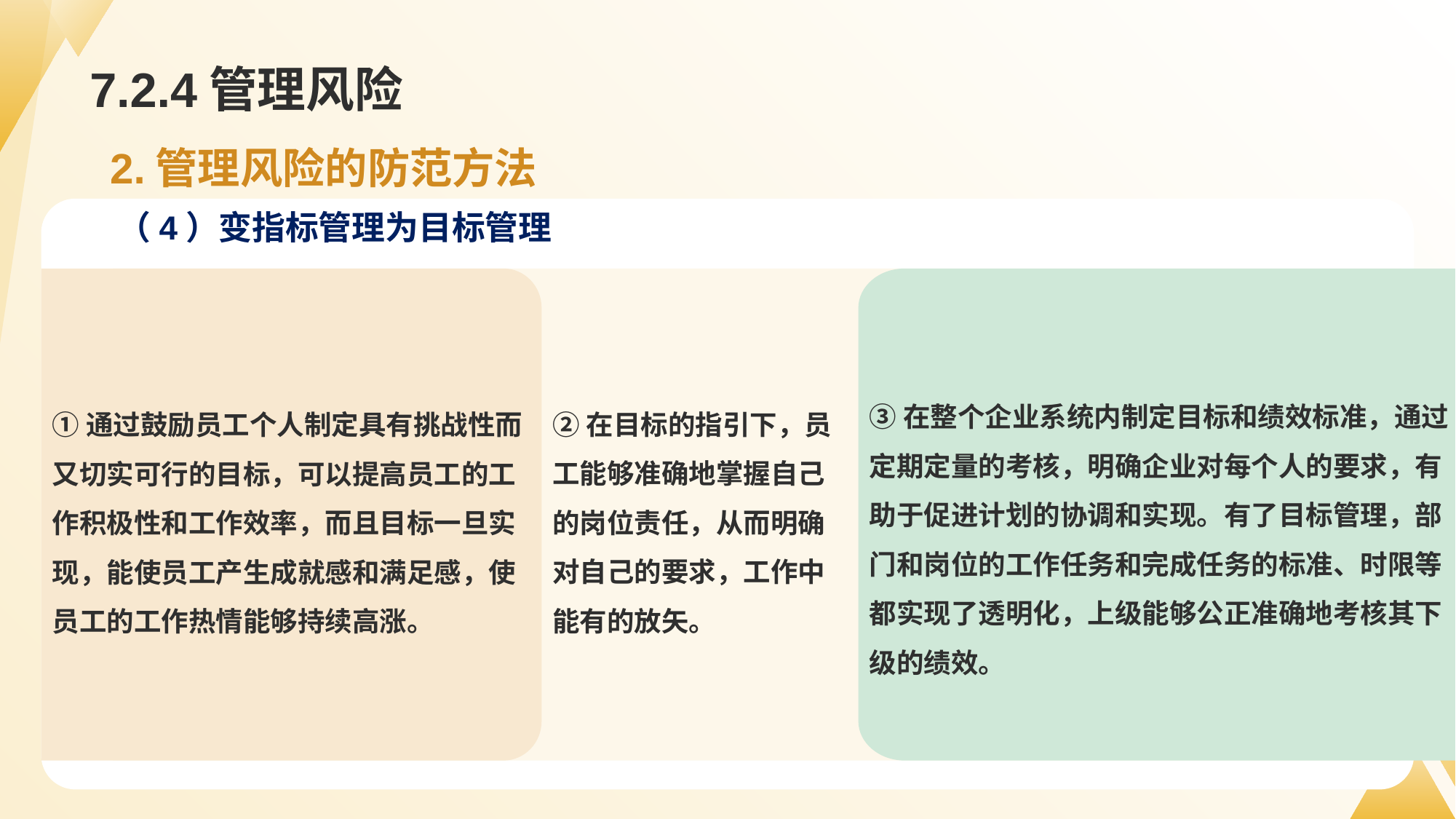

# 7.2.4管理风险
2.管理风险的防范方法

（4）变指标管理为目标管理
①通过鼓励员工个人制定具有挑战性而又切实可行的目标，可以提高员工的工作积极性和工作效率，而且目标一旦实现，能使员工产生成就感和满足感，使员工的工作热情能够持续高涨。

③在整个企业系统内制定目标和绩效标准，通过定期定量的考核，明确企业对每个人的要求，有助于促进计划的协调和实现。有了目标管理，部门和岗位的工作任务和完成任务的标准、时限等都实现了透明化，上级能够公正准确地考核其下级的绩效。
②在目标的指引下，员工能够准确地掌握自己的岗位责任，从而明确对自己的要求，工作中能有的放矢。